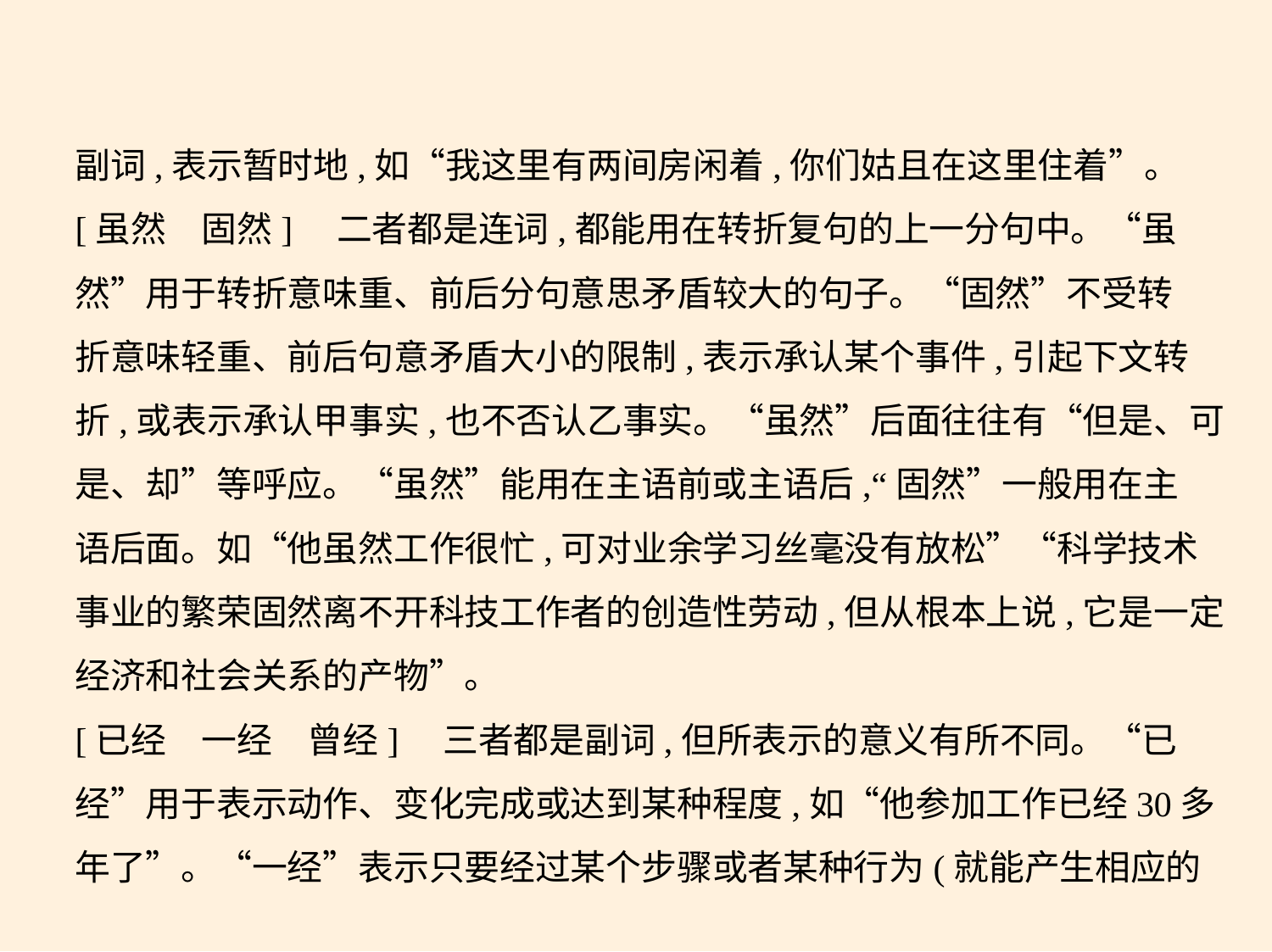

副词,表示暂时地,如“我这里有两间房闲着,你们姑且在这里住着”。
[虽然　固然]　二者都是连词,都能用在转折复句的上一分句中。“虽
然”用于转折意味重、前后分句意思矛盾较大的句子。“固然”不受转
折意味轻重、前后句意矛盾大小的限制,表示承认某个事件,引起下文转
折,或表示承认甲事实,也不否认乙事实。“虽然”后面往往有“但是、可
是、却”等呼应。“虽然”能用在主语前或主语后,“固然”一般用在主
语后面。如“他虽然工作很忙,可对业余学习丝毫没有放松”“科学技术
事业的繁荣固然离不开科技工作者的创造性劳动,但从根本上说,它是一定
经济和社会关系的产物”。
[已经　一经　曾经]　三者都是副词,但所表示的意义有所不同。“已
经”用于表示动作、变化完成或达到某种程度,如“他参加工作已经30多
年了”。“一经”表示只要经过某个步骤或者某种行为(就能产生相应的